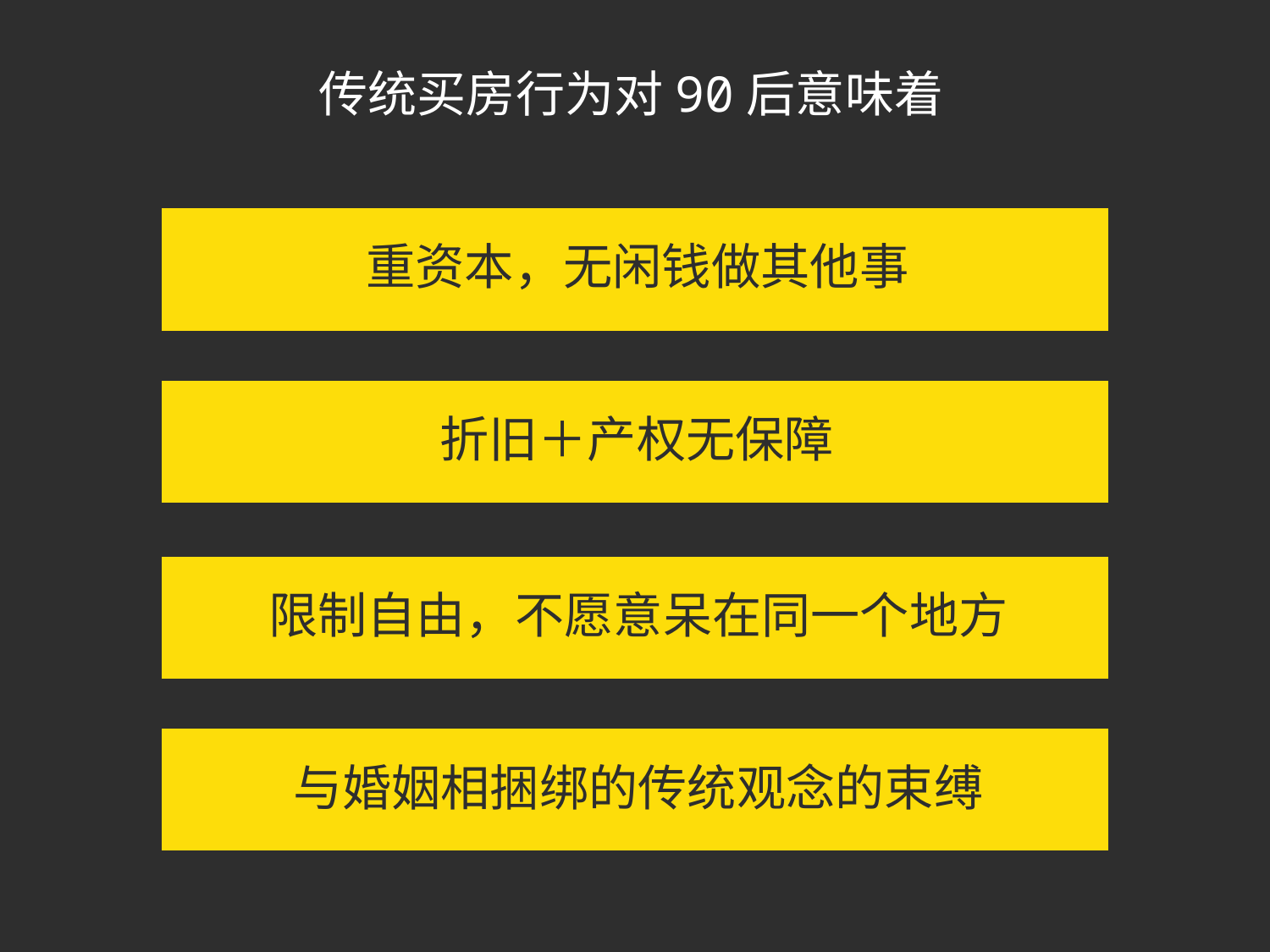

传统买房行为对90后意味着

重资本，无闲钱做其他事

折旧＋产权无保障

限制自由，不愿意呆在同一个地方

与婚姻相捆绑的传统观念的束缚